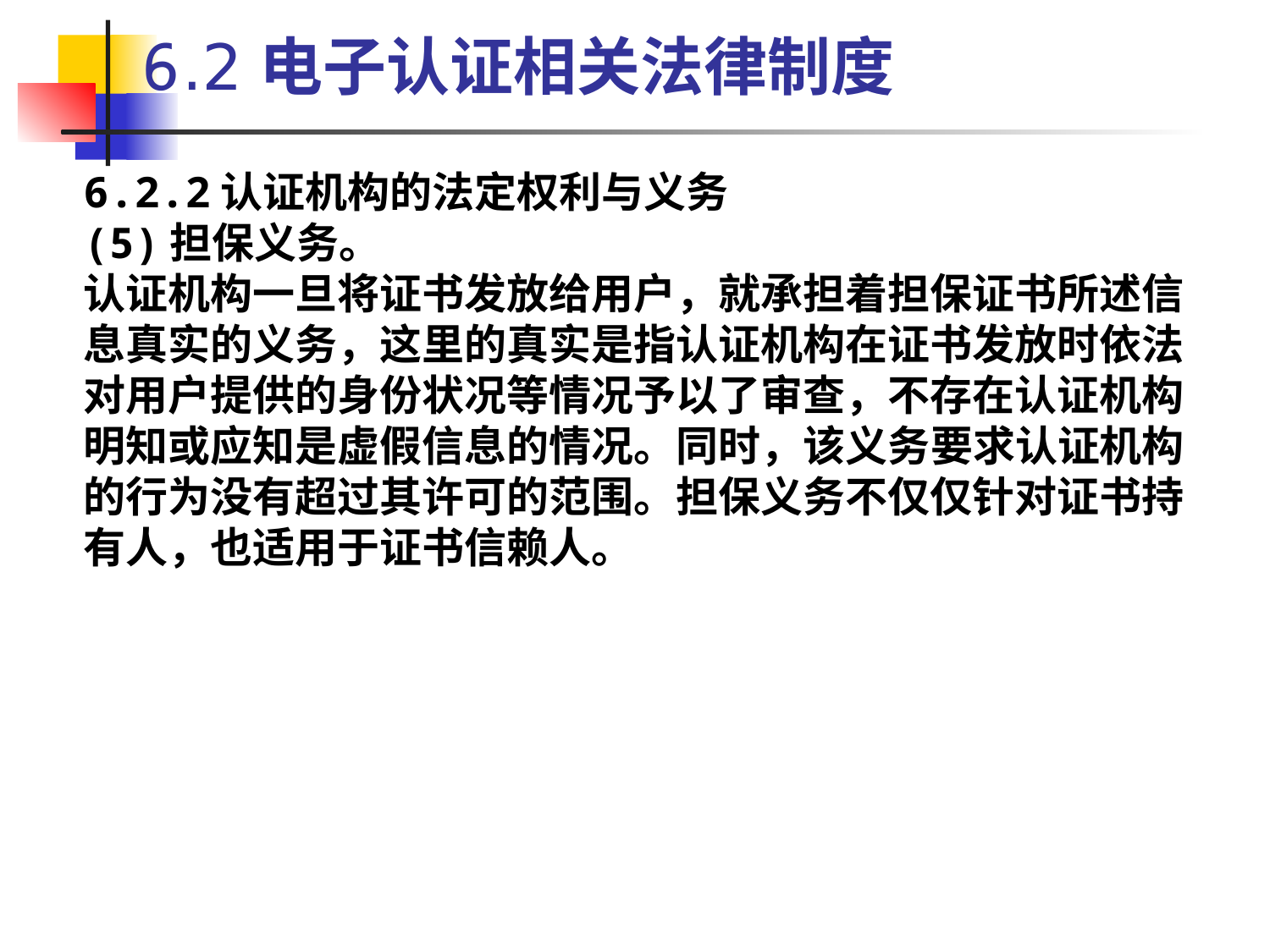

6.2电子认证相关法律制度
6.2.2认证机构的法定权利与义务
(5)担保义务。
认证机构一旦将证书发放给用户，就承担着担保证书所述信息真实的义务，这里的真实是指认证机构在证书发放时依法对用户提供的身份状况等情况予以了审查，不存在认证机构明知或应知是虚假信息的情况。同时，该义务要求认证机构的行为没有超过其许可的范围。担保义务不仅仅针对证书持有人，也适用于证书信赖人。